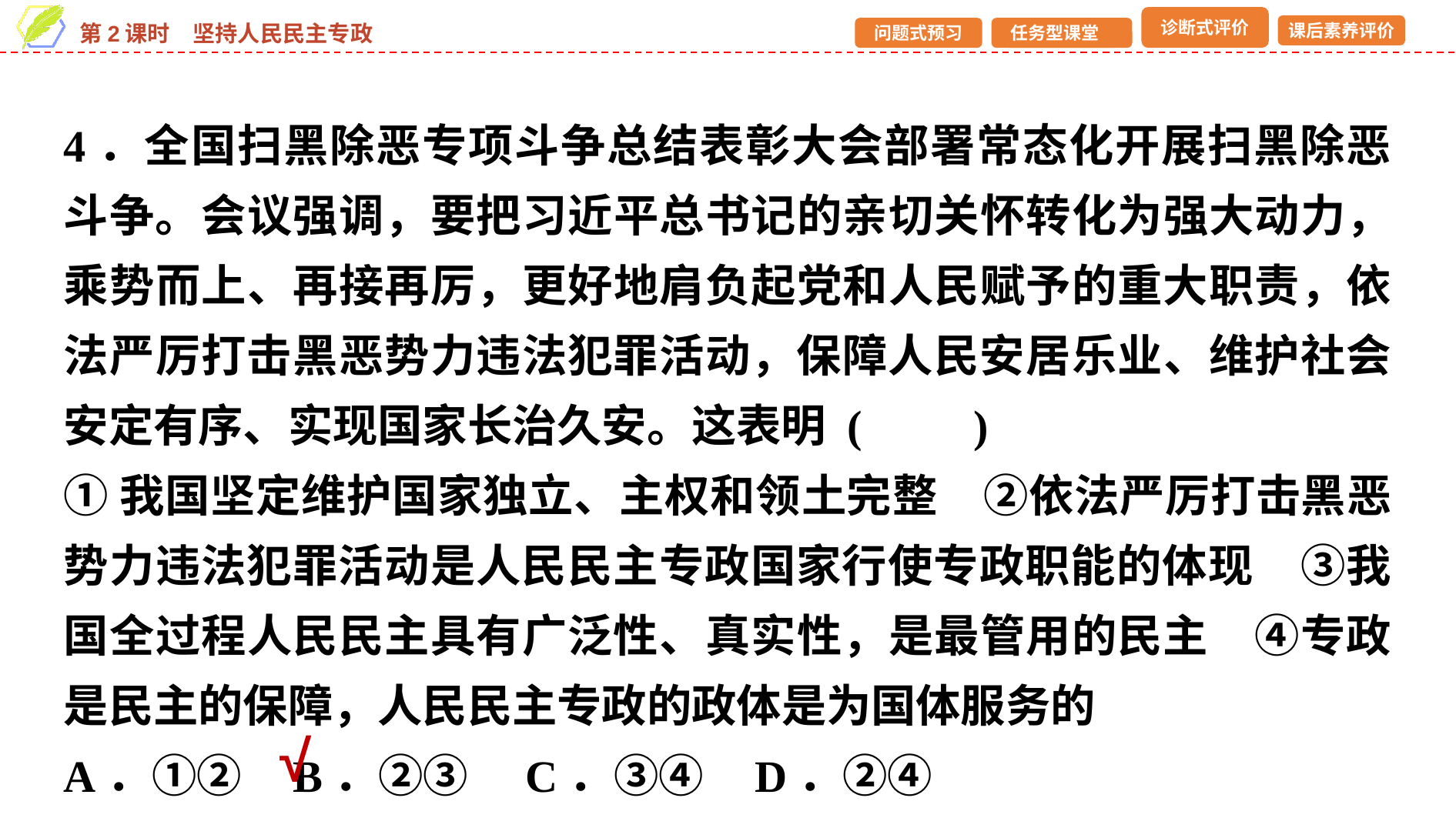

4．全国扫黑除恶专项斗争总结表彰大会部署常态化开展扫黑除恶斗争。会议强调，要把习近平总书记的亲切关怀转化为强大动力，乘势而上、再接再厉，更好地肩负起党和人民赋予的重大职责，依法严厉打击黑恶势力违法犯罪活动，保障人民安居乐业、维护社会安定有序、实现国家长治久安。这表明 (　　)
①我国坚定维护国家独立、主权和领土完整　②依法严厉打击黑恶势力违法犯罪活动是人民民主专政国家行使专政职能的体现　③我国全过程人民民主具有广泛性、真实性，是最管用的民主　④专政是民主的保障，人民民主专政的政体是为国体服务的
A．①②    B．②③	C．③④    D．②④
√